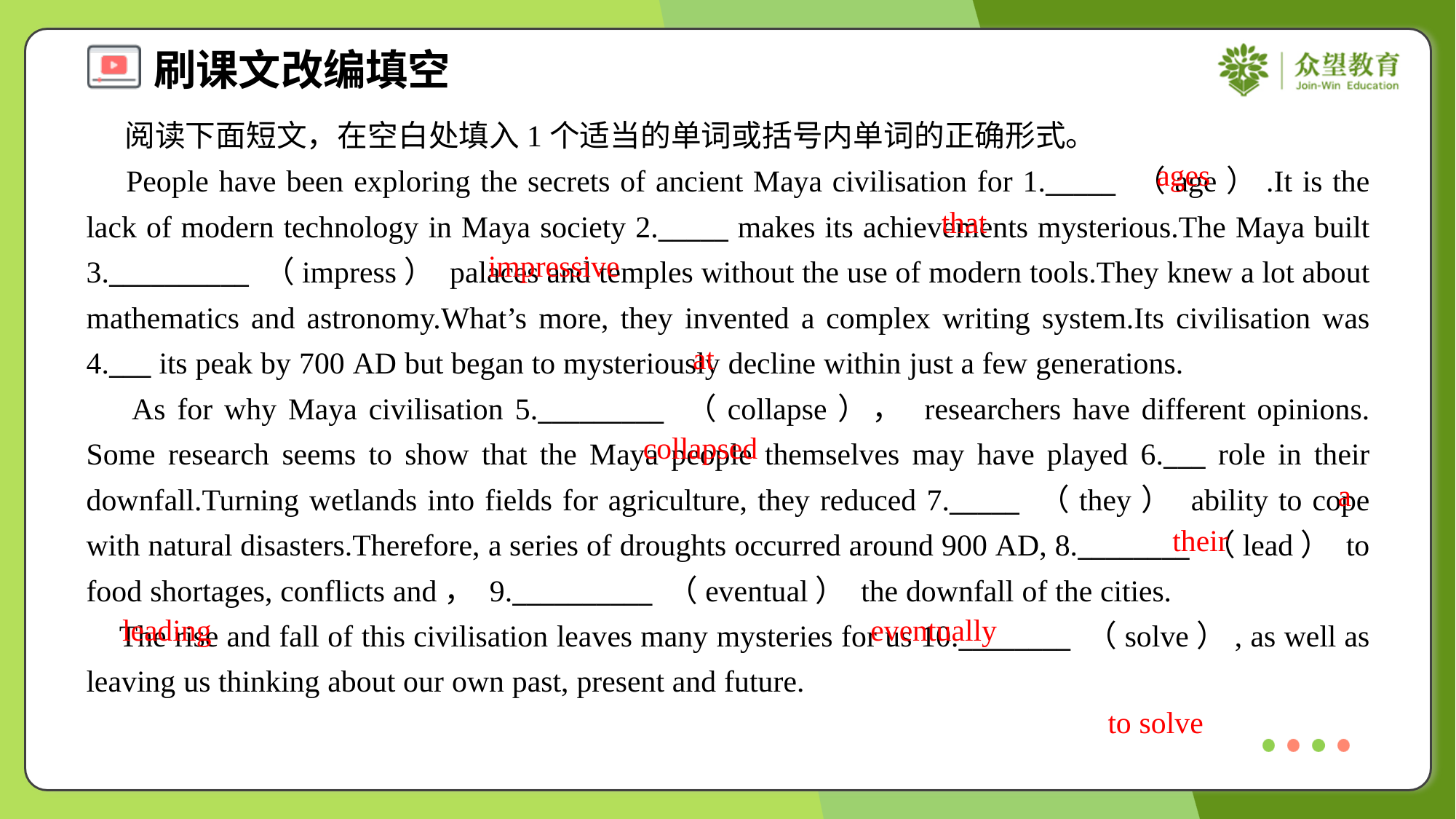

阅读下面短文，在空白处填入1个适当的单词或括号内单词的正确形式。
    People have been exploring the secrets of ancient Maya civilisation for 1._____ （age）.It is the lack of modern technology in Maya society 2._____ makes its achievements mysterious.The Maya built 3.__________ （impress） palaces and temples without the use of modern tools.They knew a lot about mathematics and astronomy.What’s more, they invented a complex writing system.Its civilisation was 4.___ its peak by 700 AD but began to mysteriously decline within just a few generations.
    As for why Maya civilisation 5._________ （collapse）， researchers have different opinions. Some research seems to show that the Maya people themselves may have played 6.___ role in their downfall.Turning wetlands into fields for agriculture, they reduced 7._____ （they） ability to cope with natural disasters.Therefore, a series of droughts occurred around 900 AD, 8.________ （lead） to food shortages, conflicts and， 9.__________ （eventual） the downfall of the cities.
    The rise and fall of this civilisation leaves many mysteries for us 10.________ （solve）, as well as leaving us thinking about our own past, present and future.
ages
that
impressive
at
collapsed
a
their
leading
eventually
to solve